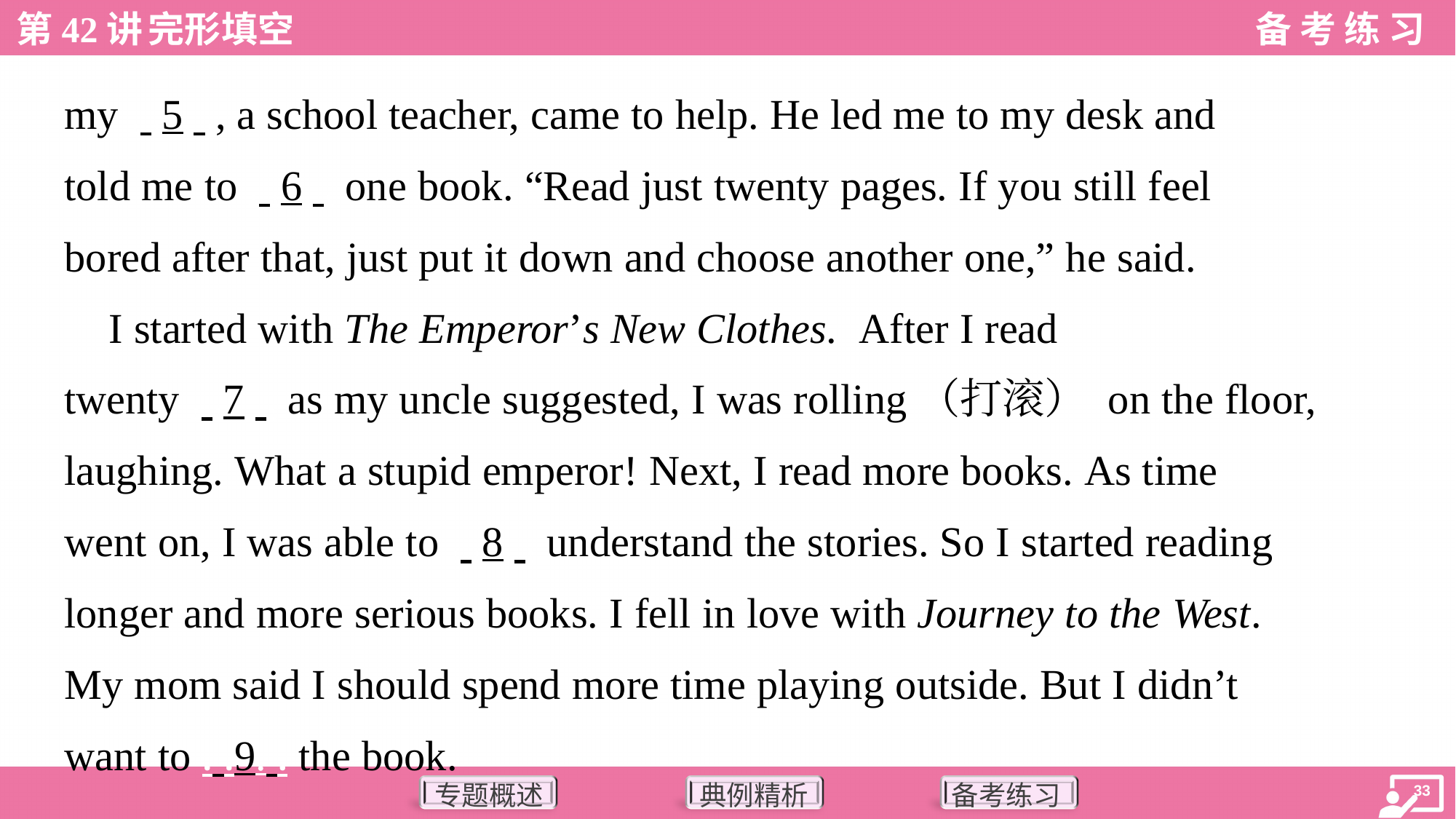

my . .5. ., a school teacher, came to help. He led me to my desk and
told me to . .6. . one book. “Read just twenty pages. If you still feel
bored after that, just put it down and choose another one,” he said.
    I started with The Emperor’s New Clothes.  After I read
twenty . .7. . as my uncle suggested, I was rolling（打滚） on the floor,
laughing. What a stupid emperor! Next, I read more books. As time
went on, I was able to . .8. . understand the stories. So I started reading
longer and more serious books. I fell in love with Journey to the West.
My mom said I should spend more time playing outside. But I didn’t
want to . .9. . the book.